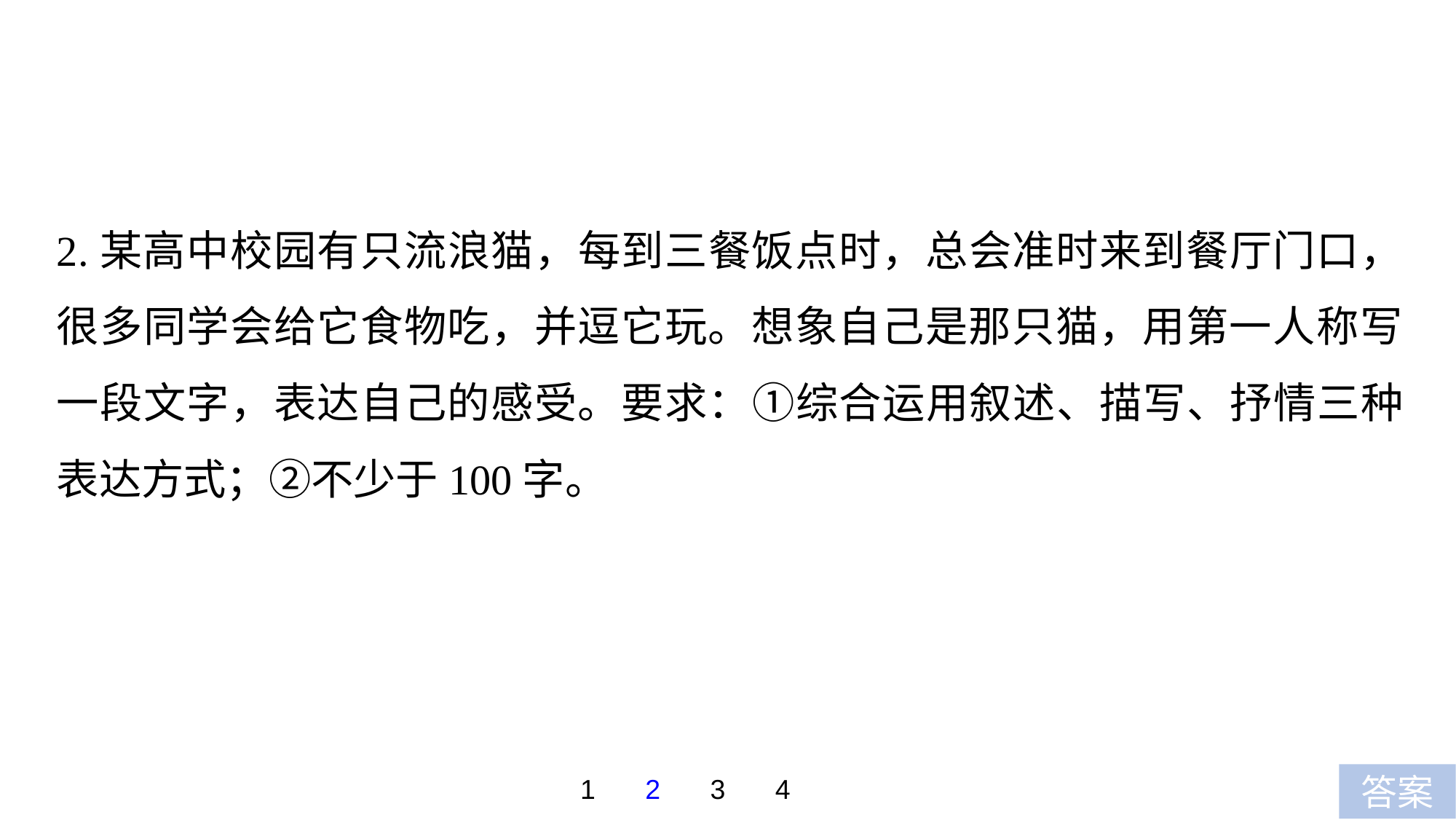

2.某高中校园有只流浪猫，每到三餐饭点时，总会准时来到餐厅门口，很多同学会给它食物吃，并逗它玩。想象自己是那只猫，用第一人称写一段文字，表达自己的感受。要求：①综合运用叙述、描写、抒情三种表达方式；②不少于100字。
1
2
3
4
答案